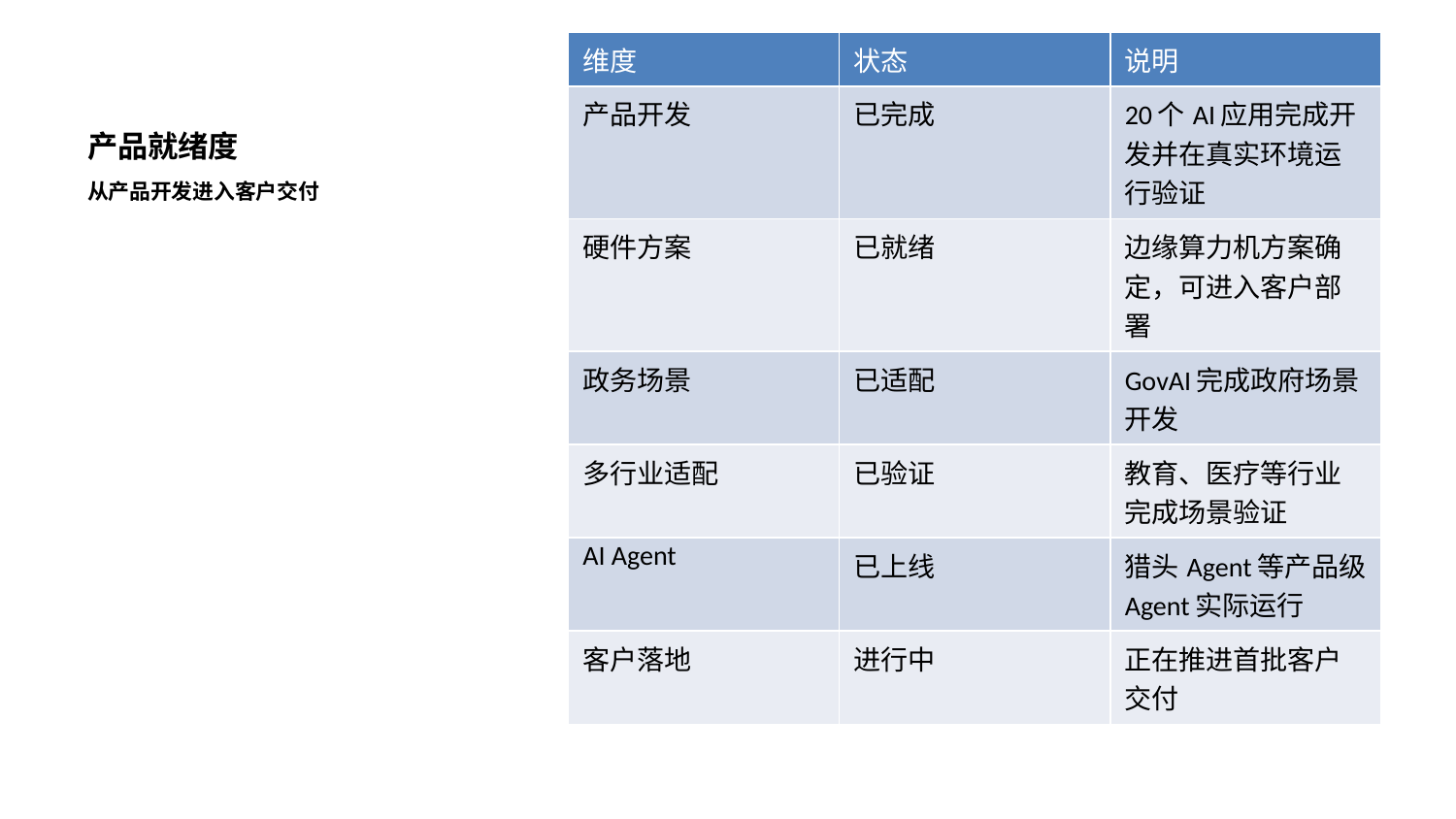

| 维度 | 状态 | 说明 |
| --- | --- | --- |
| 产品开发 | 已完成 | 20个AI应用完成开发并在真实环境运行验证 |
| 硬件方案 | 已就绪 | 边缘算力机方案确定，可进入客户部署 |
| 政务场景 | 已适配 | GovAI完成政府场景开发 |
| 多行业适配 | 已验证 | 教育、医疗等行业完成场景验证 |
| AI Agent | 已上线 | 猎头Agent等产品级Agent实际运行 |
| 客户落地 | 进行中 | 正在推进首批客户交付 |
# 产品就绪度
从产品开发进入客户交付